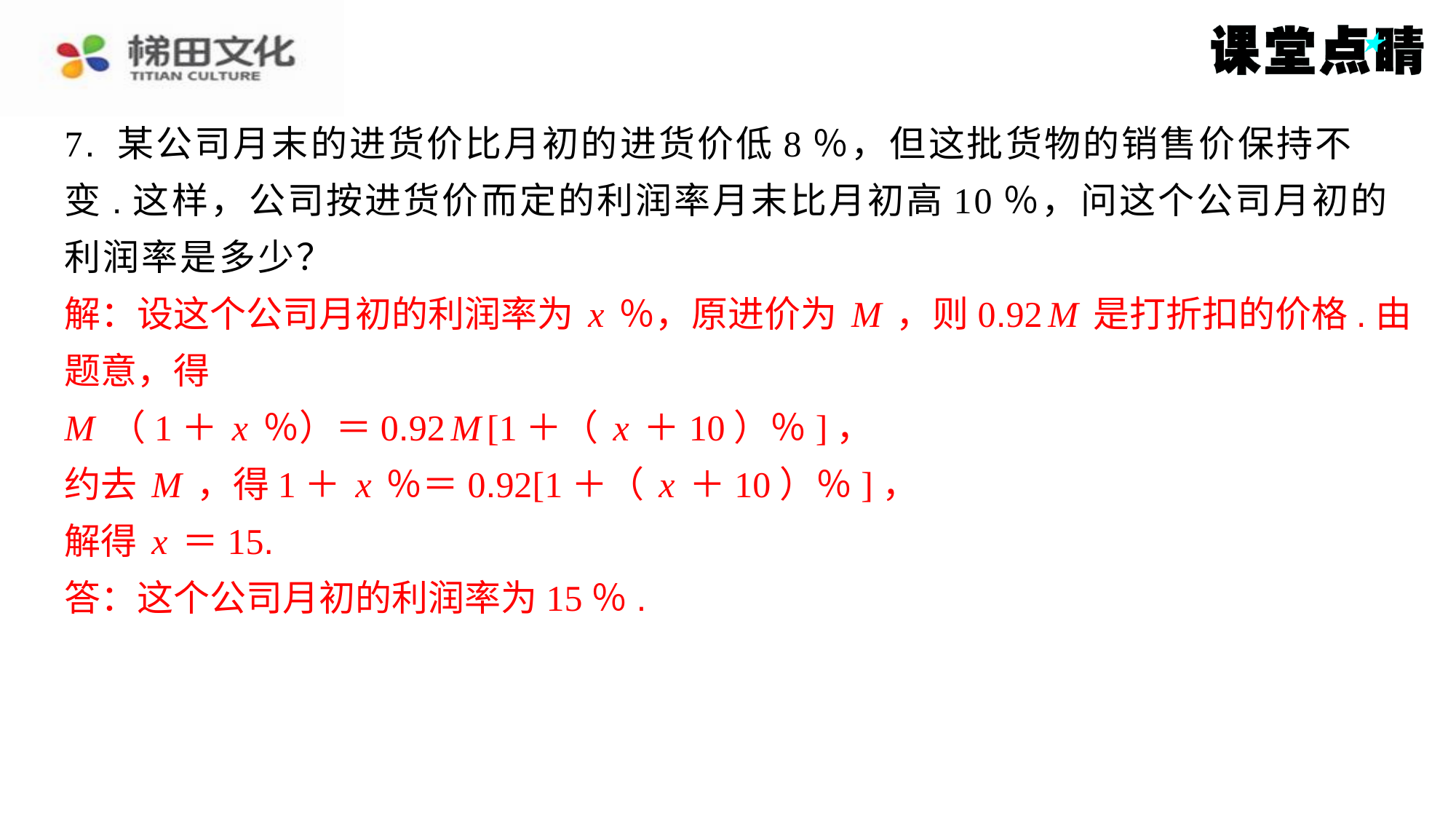

7. 某公司月末的进货价比月初的进货价低8％，但这批货物的销售价保持不
变.这样，公司按进货价而定的利润率月末比月初高10％，问这个公司月初的
利润率是多少？
解：设这个公司月初的利润率为x％，原进价为M，则0.92M是打折扣的价格.由
题意，得
M（1＋x％）＝0.92M[1＋（x＋10）％]，
约去M，得1＋x％＝0.92[1＋（x＋10）％]，
解得x＝15.
答：这个公司月初的利润率为15％.
解：设这个公司月初的利润率为x％，原进价为M，则0.92M是打折扣的价格.由
题意，得
M（1＋x％）＝0.92M[1＋（x＋10）％]，
约去M，得1＋x％＝0.92[1＋（x＋10）％]，
解得x＝15.
答：这个公司月初的利润率为15％.